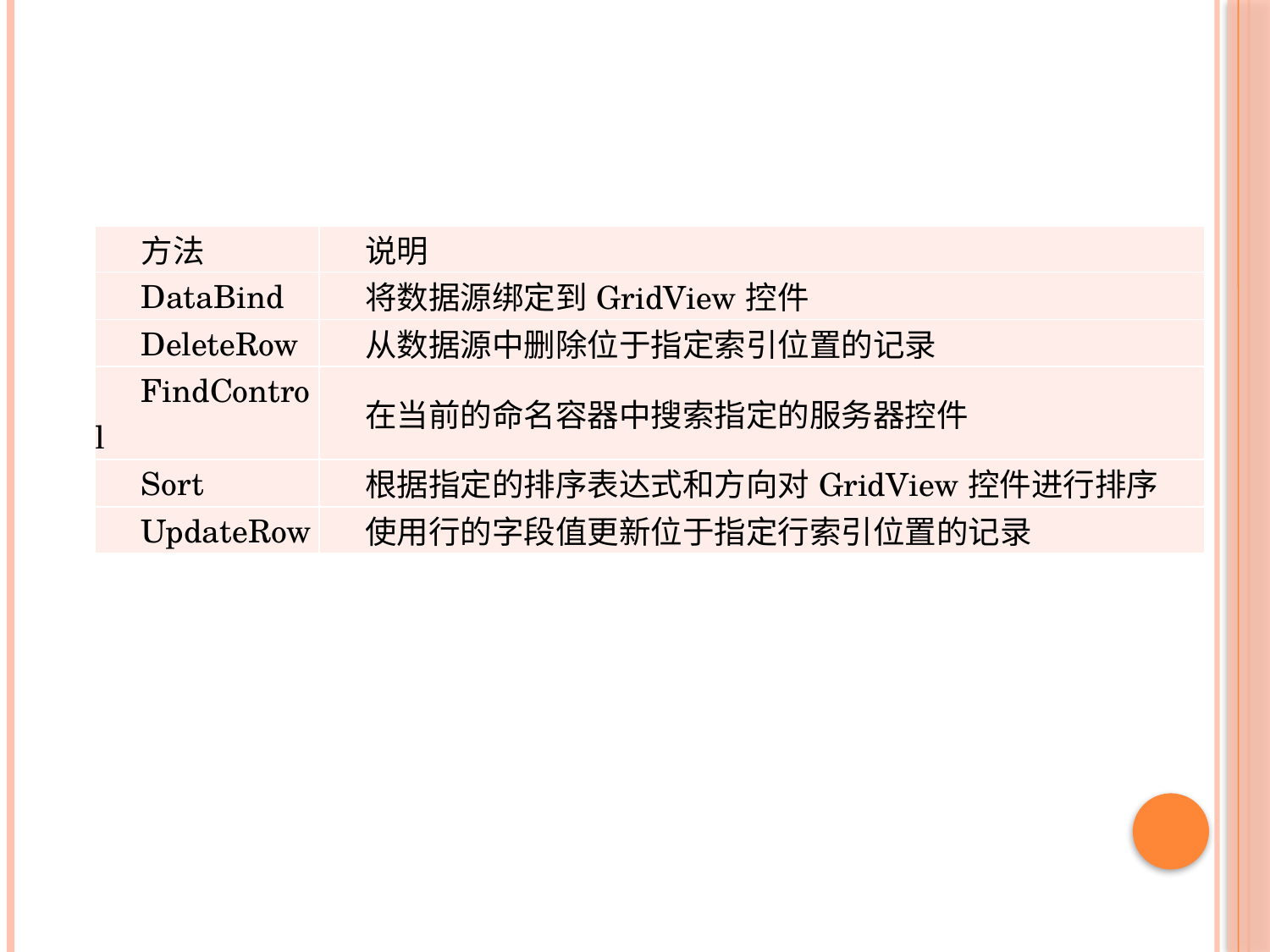

#
| 方法 | 说明 |
| --- | --- |
| DataBind | 将数据源绑定到GridView控件 |
| DeleteRow | 从数据源中删除位于指定索引位置的记录 |
| FindControl | 在当前的命名容器中搜索指定的服务器控件 |
| Sort | 根据指定的排序表达式和方向对GridView控件进行排序 |
| UpdateRow | 使用行的字段值更新位于指定行索引位置的记录 |